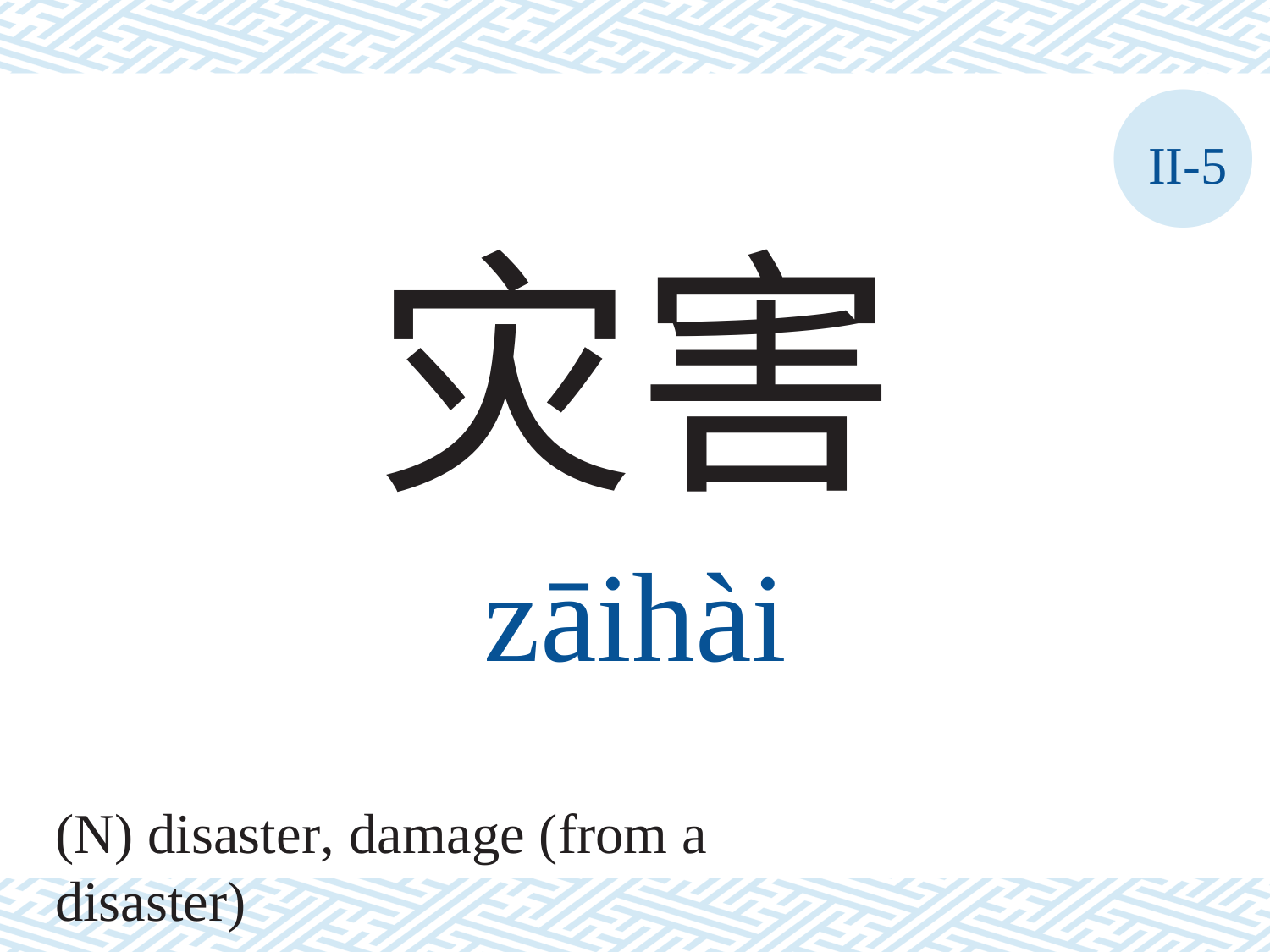

II-5
灾害
zāihài
(N) disaster, damage (from a disaster)